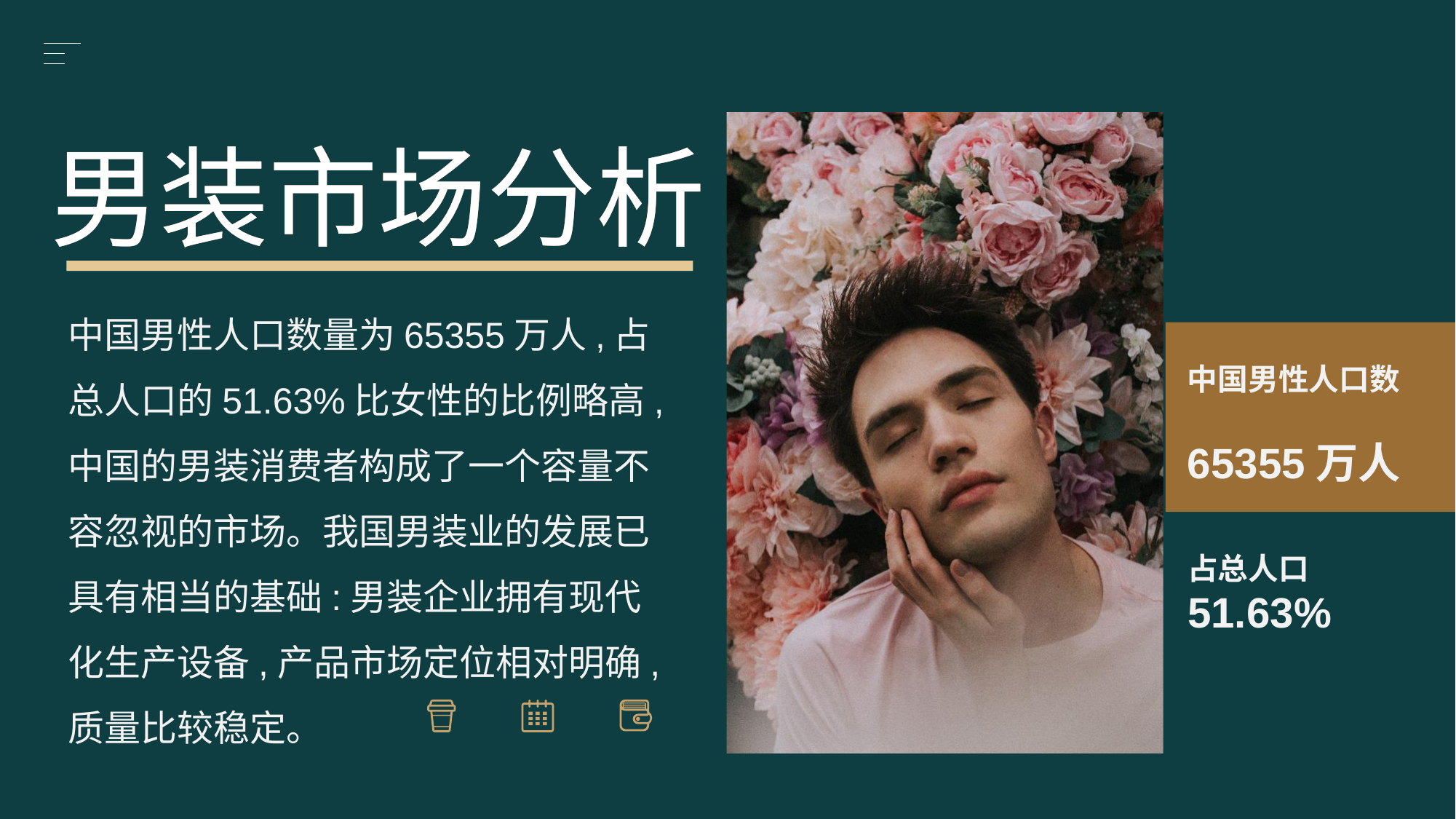

男装市场分析
男装市场分析

中国男性人口数量为65355万人,占总人口的51.63%比女性的比例略高, 中国的男装消费者构成了一个容量不容忽视的市场。我国男装业的发展已具有相当的基础:男装企业拥有现代化生产设备,产品市场定位相对明确,质量比较稳定。

中国男性人口数
65355万人
占总人口
51.63%